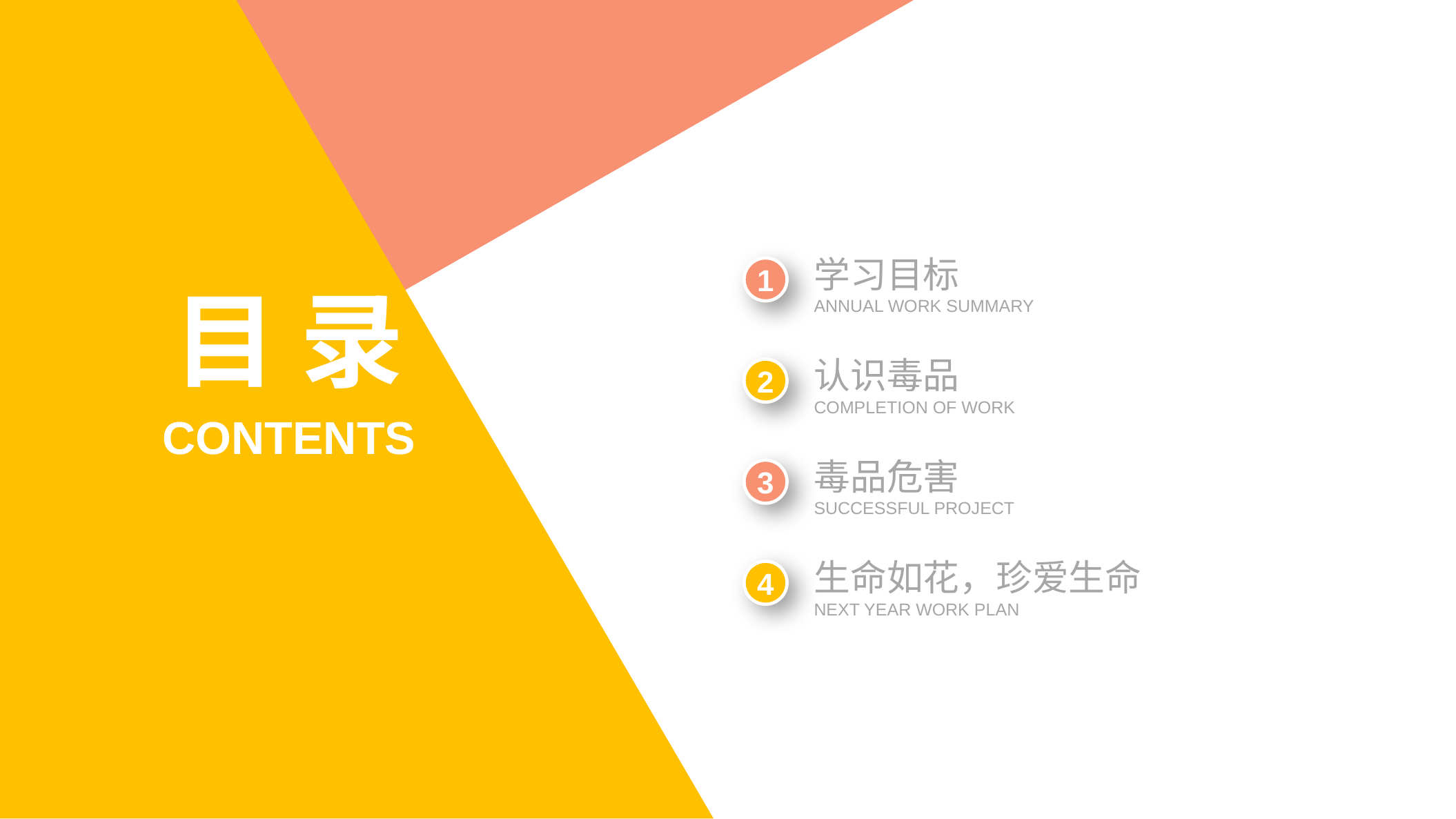

学习目标
ANNUAL WORK SUMMARY
1
目 录
认识毒品
COMPLETION OF WORK
2
CONTENTS
毒品危害
SUCCESSFUL PROJECT
3
生命如花，珍爱生命
NEXT YEAR WORK PLAN
4